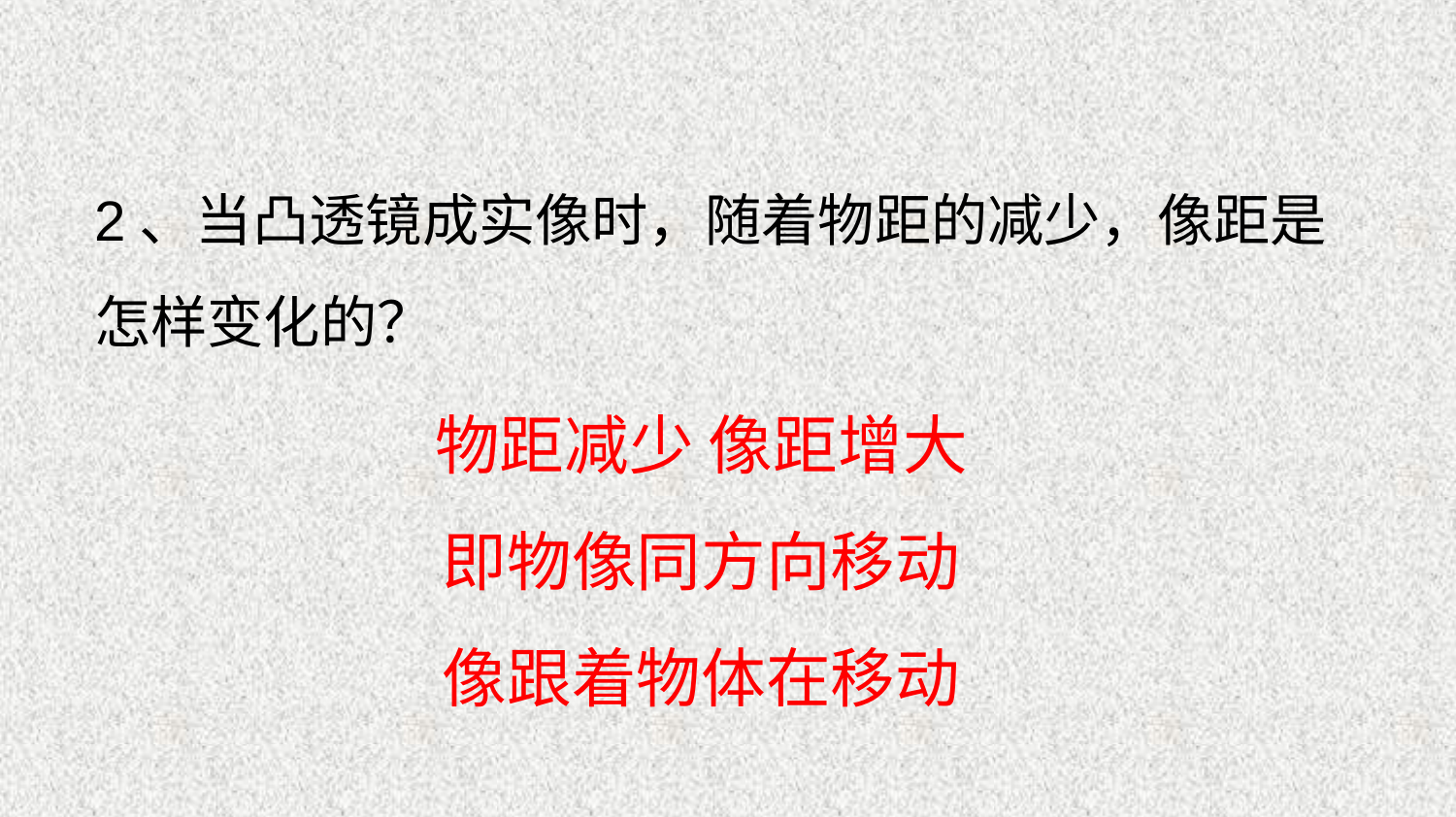

2、当凸透镜成实像时，随着物距的减少，像距是怎样变化的？
物距减少 像距增大
即物像同方向移动
像跟着物体在移动